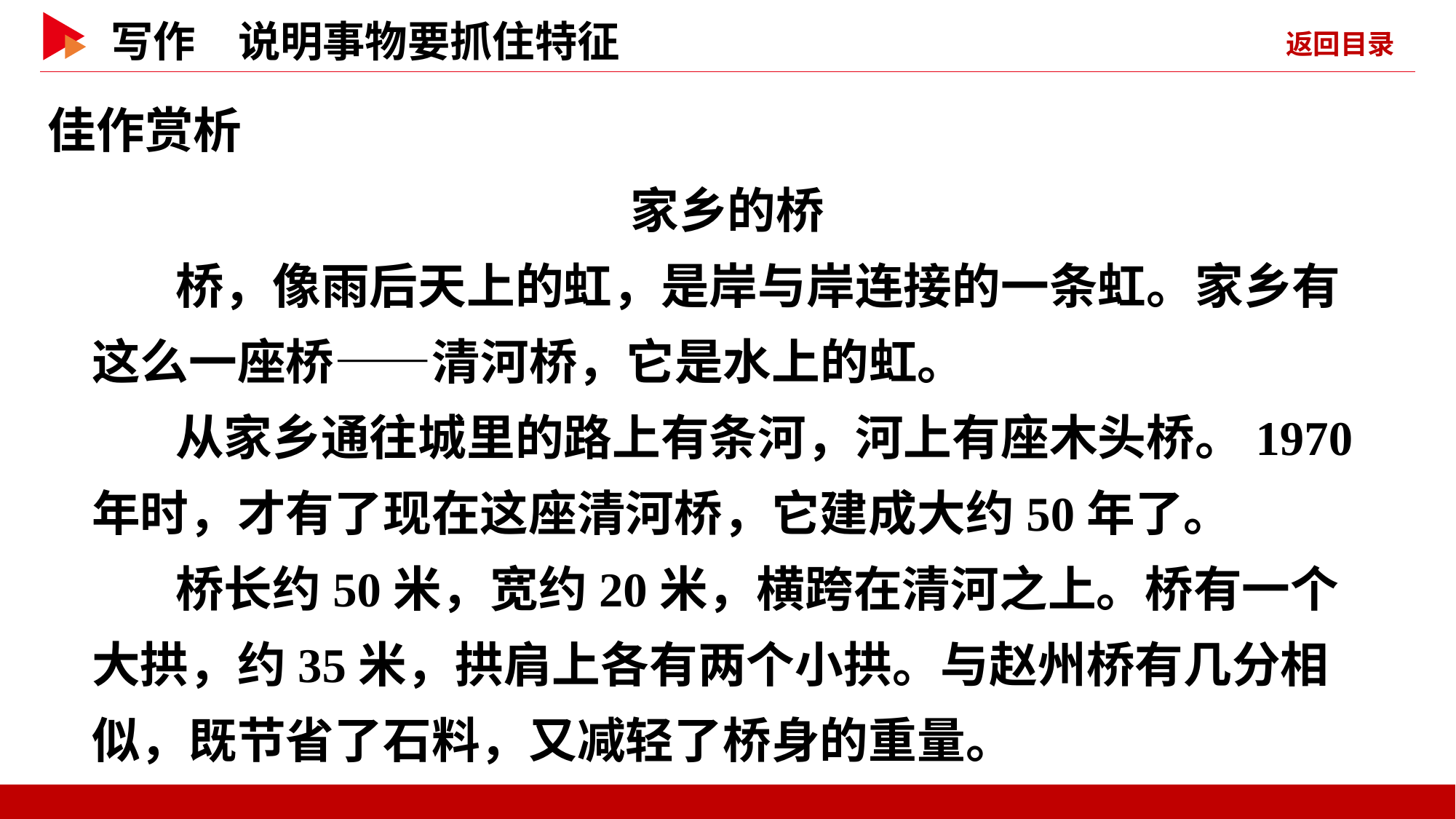

佳作赏析
家乡的桥
桥，像雨后天上的虹，是岸与岸连接的一条虹。家乡有这么一座桥——清河桥，它是水上的虹。
从家乡通往城里的路上有条河，河上有座木头桥。1970年时，才有了现在这座清河桥，它建成大约50年了。
桥长约50米，宽约20米，横跨在清河之上。桥有一个大拱，约35米，拱肩上各有两个小拱。与赵州桥有几分相似，既节省了石料，又减轻了桥身的重量。